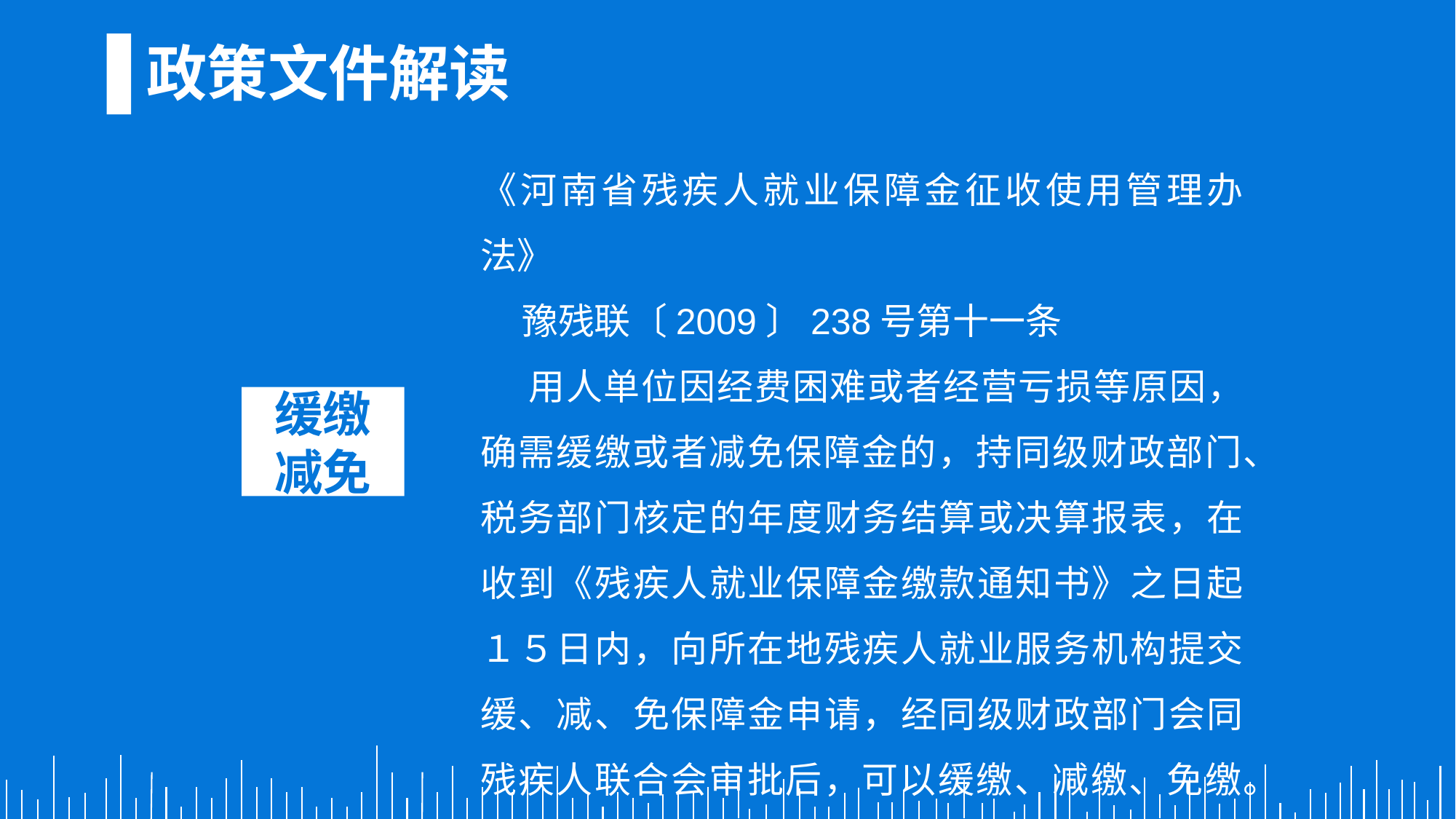

政策文件解读

《河南省残疾人就业保障金征收使用管理办法》
    豫残联〔2009〕238号第十一条
    用人单位因经费困难或者经营亏损等原因，确需缓缴或者减免保障金的，持同级财政部门、税务部门核定的年度财务结算或决算报表，在收到《残疾人就业保障金缴款通知书》之日起１５日内，向所在地残疾人就业服务机构提交缓、减、免保障金申请，经同级财政部门会同残疾人联合会审批后，可以缓缴、减缴、免缴。
缓缴
减免